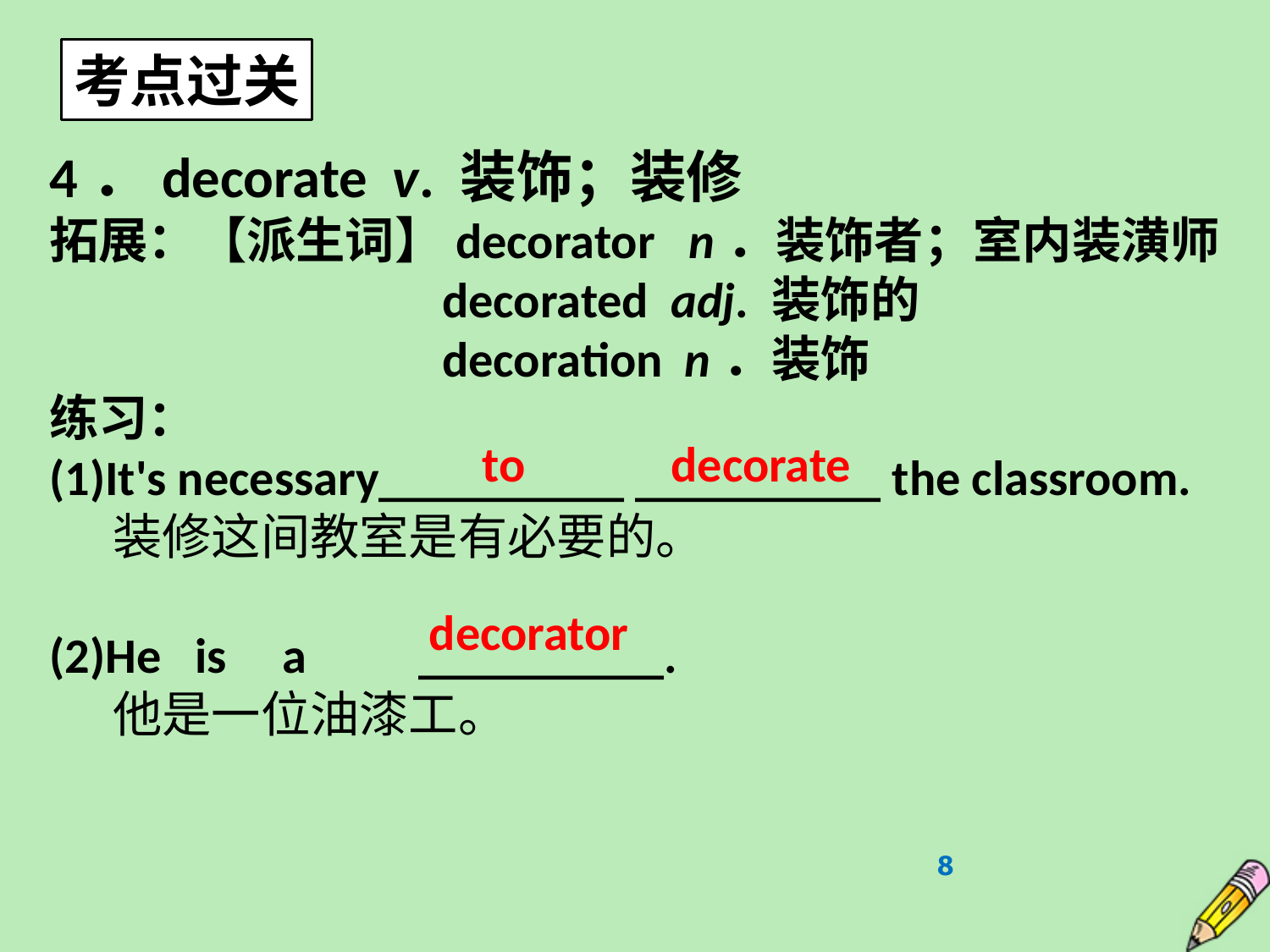

考点过关
4．decorate  v. 装饰；装修
拓展：【派生词】decorator   n．装饰者；室内装潢师
                                   decorated  adj. 装饰的
                                   decoration  n．装饰
练习：
(1)It's necessary__________ __________ the classroom.
装修这间教室是有必要的。

(2)He   is     a          __________.
他是一位油漆工。

to             decorate
decorator
8